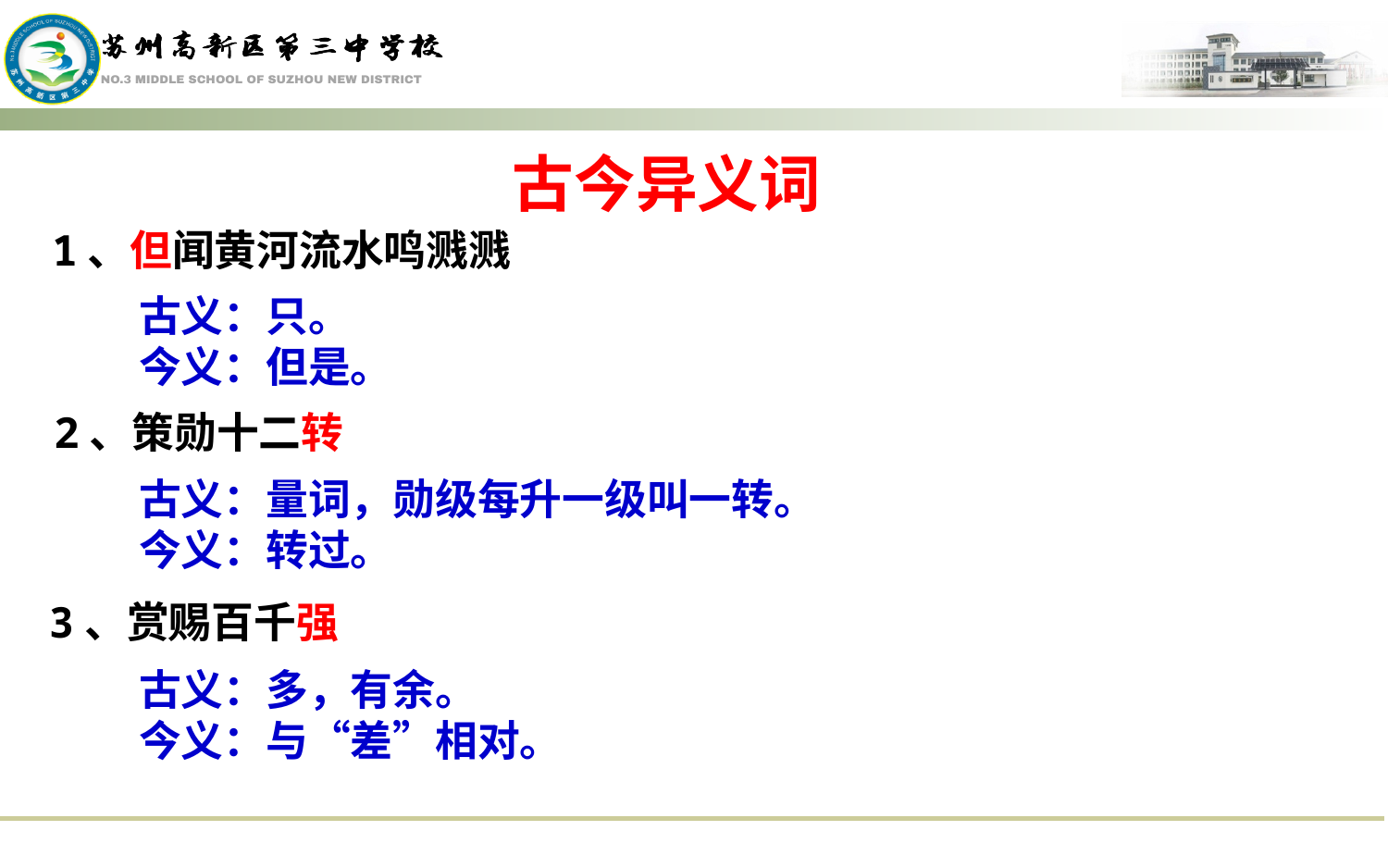

古今异义词
1、但闻黄河流水鸣溅溅
古义：只。
今义：但是。
2、策勋十二转
古义：量词，勋级每升一级叫一转。
今义：转过。
3、赏赐百千强
古义：多，有余。
今义：与“差”相对。